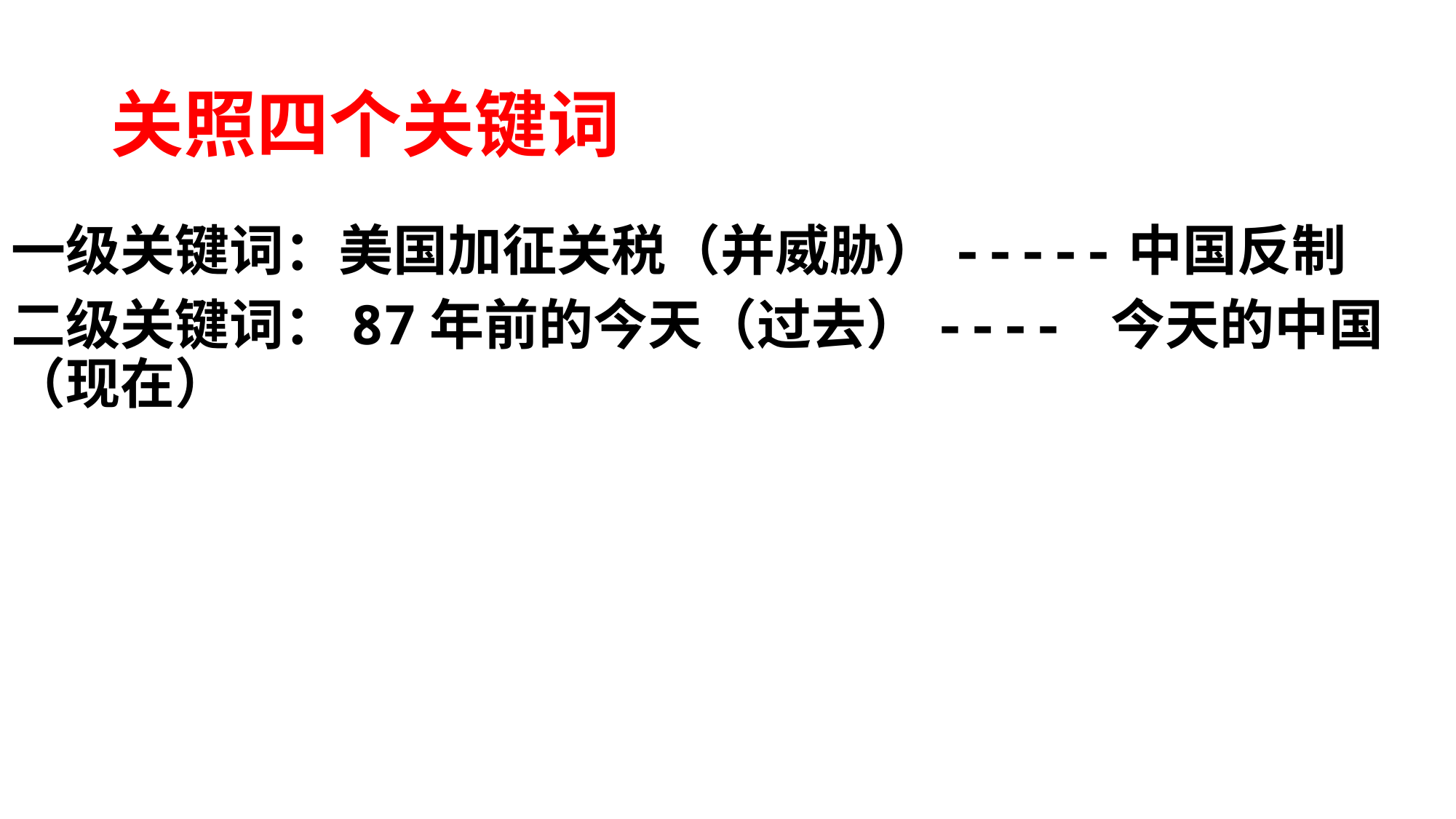

# 关照四个关键词
一级关键词：美国加征关税（并威胁）-----中国反制
二级关键词：87年前的今天（过去）---- 今天的中国（现在）